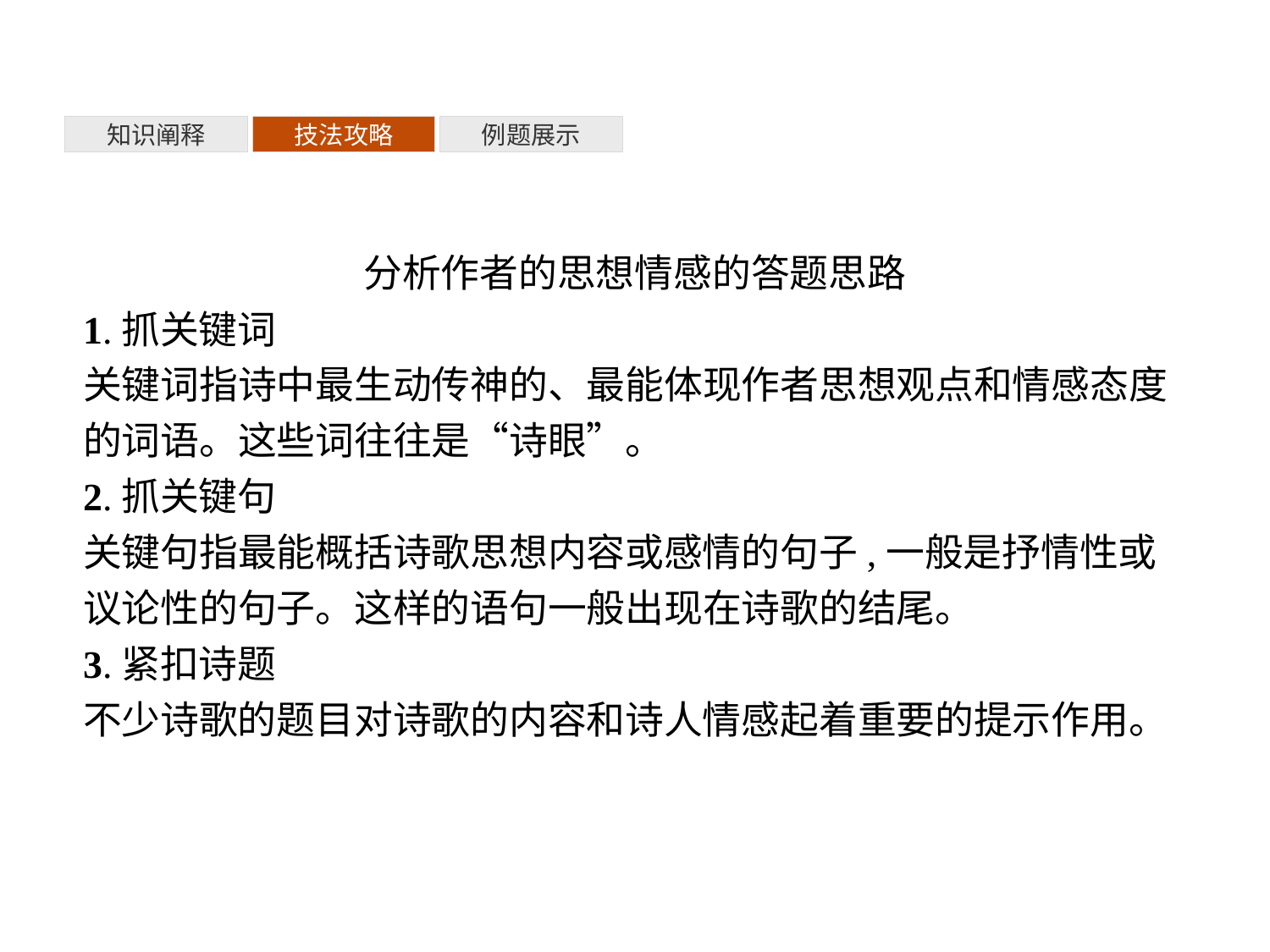

知识阐释
技法攻略
例题展示
分析作者的思想情感的答题思路
1.抓关键词
关键词指诗中最生动传神的、最能体现作者思想观点和情感态度的词语。这些词往往是“诗眼”。
2.抓关键句
关键句指最能概括诗歌思想内容或感情的句子,一般是抒情性或议论性的句子。这样的语句一般出现在诗歌的结尾。
3.紧扣诗题
不少诗歌的题目对诗歌的内容和诗人情感起着重要的提示作用。